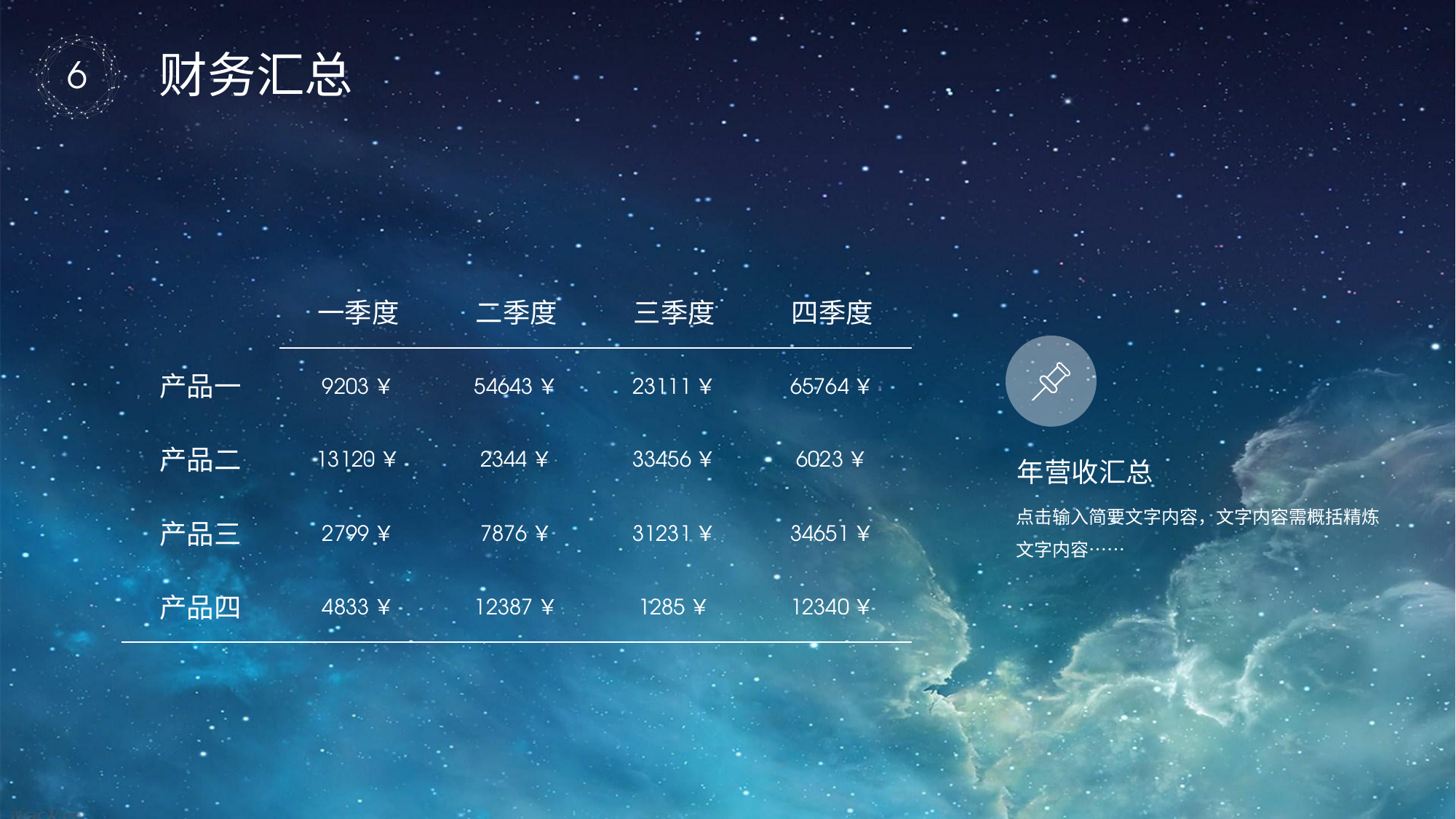

财务汇总
|  | 一季度 | 二季度 | 三季度 | 四季度 |
| --- | --- | --- | --- | --- |
| 产品一 | 9203￥ | 54643￥ | 23111￥ | 65764￥ |
| 产品二 | 13120￥ | 2344￥ | 33456￥ | 6023￥ |
| 产品三 | 2799￥ | 7876￥ | 31231￥ | 34651￥ |
| 产品四 | 4833￥ | 12387￥ | 1285￥ | 12340￥ |

年营收汇总
点击输入简要文字内容，文字内容需概括精炼文字内容……